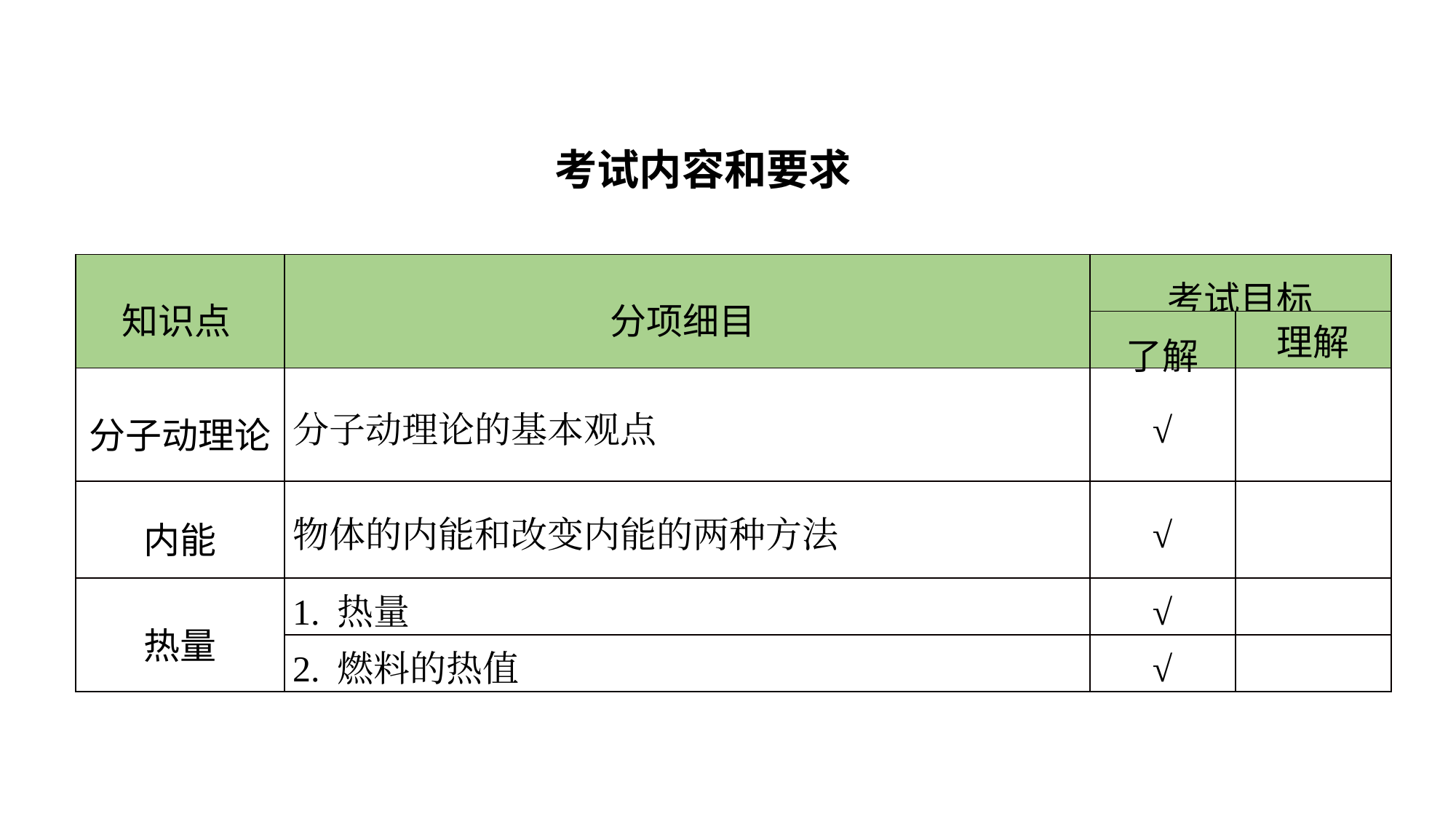

考试内容和要求
| 知识点 | 分项细目 | 考试目标 |  |
| --- | --- | --- | --- |
|  |  | 了解 | 理解 |
| 分子动理论 | 分子动理论的基本观点 | √ |  |
| 内能 | 物体的内能和改变内能的两种方法 | √ |  |
| 热量 | 1. 热量 | √ |  |
|  | 2. 燃料的热值 | √ |  |